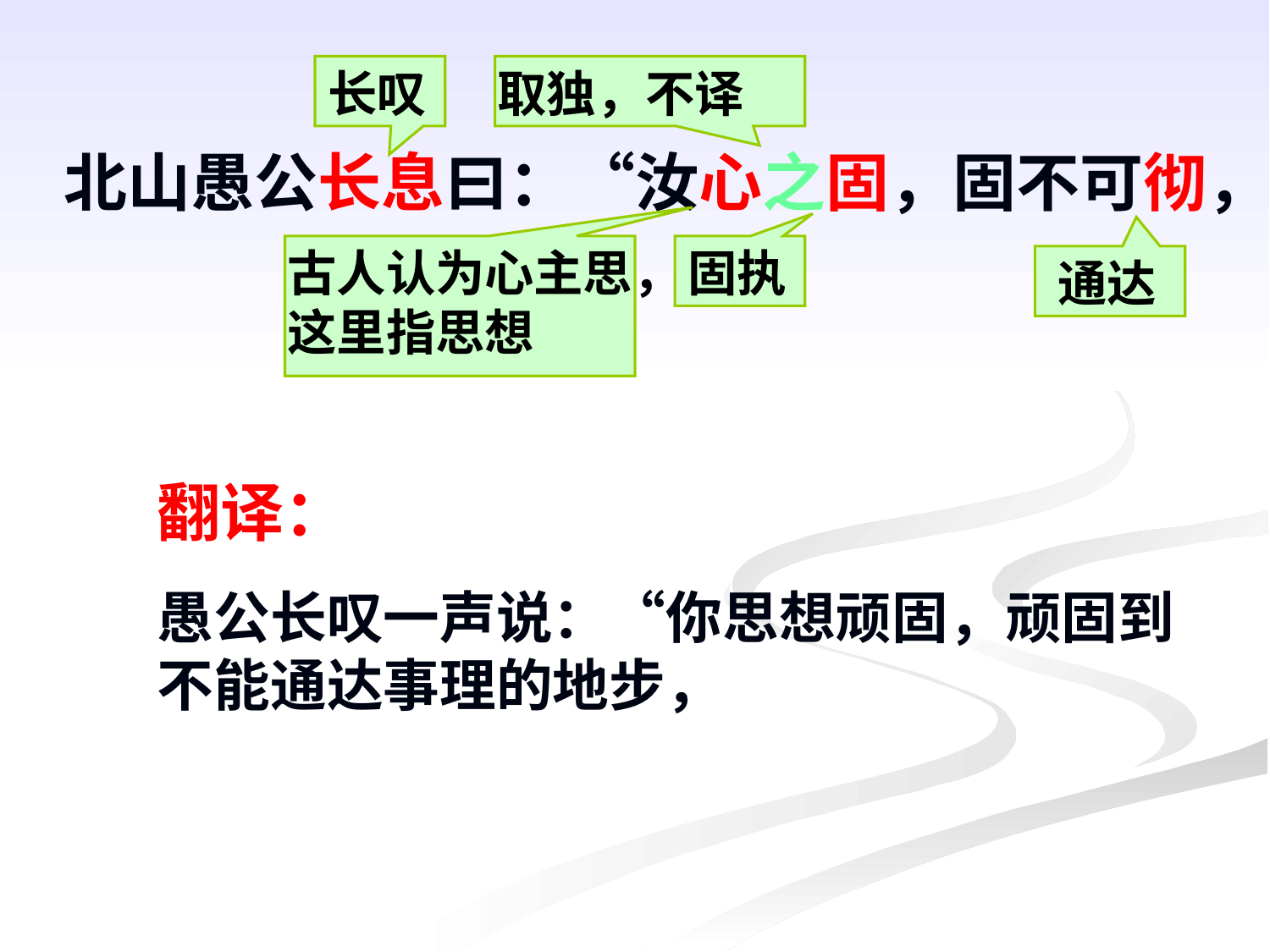

长叹
取独，不译

北山愚公长息曰：“汝心之固，固不可彻，
古人认为心主思，这里指思想

固执

通达
翻译：
愚公长叹一声说：“你思想顽固，顽固到不能通达事理的地步，